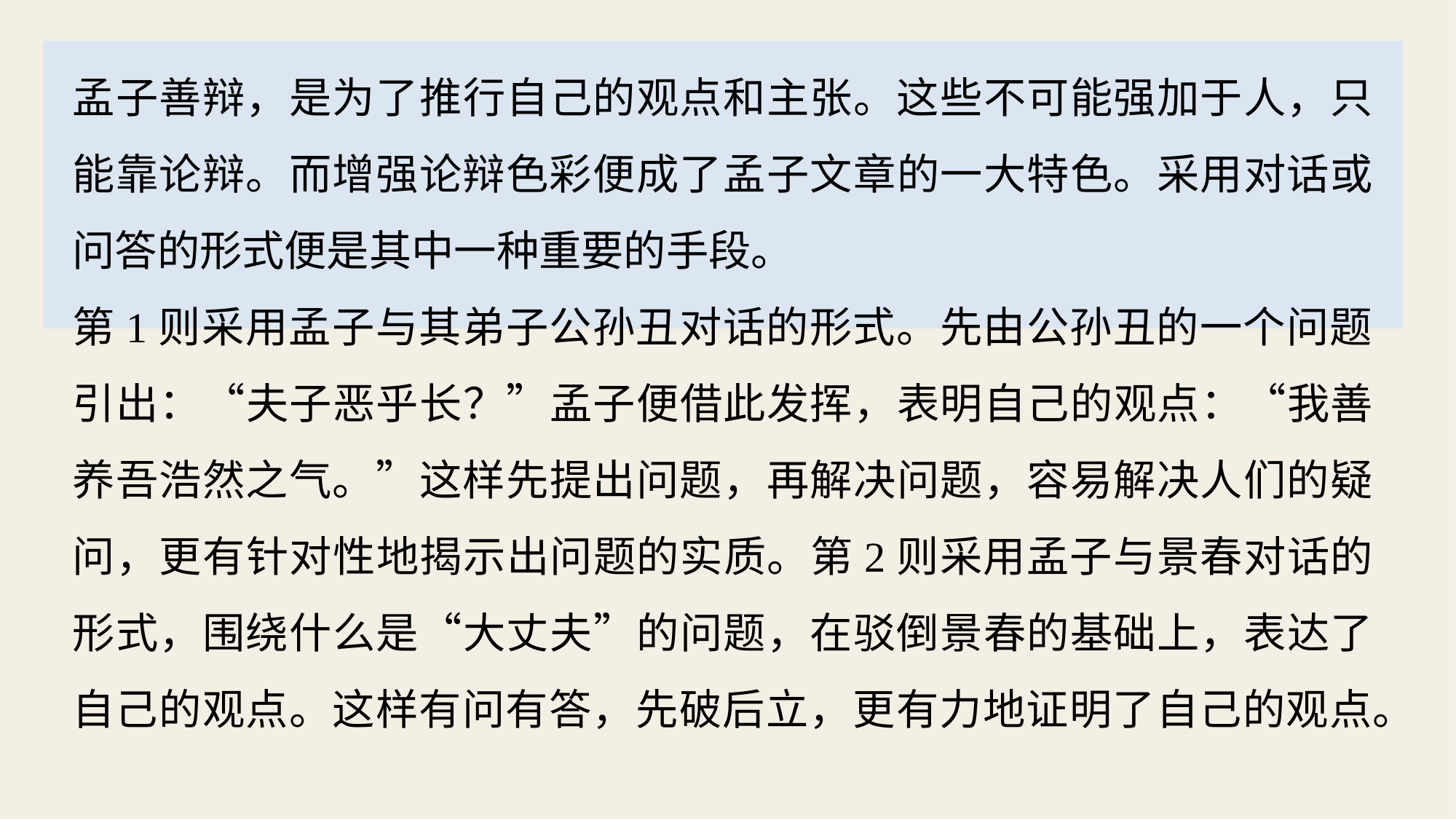

孟子善辩，是为了推行自己的观点和主张。这些不可能强加于人，只能靠论辩。而增强论辩色彩便成了孟子文章的一大特色。采用对话或问答的形式便是其中一种重要的手段。
第1则采用孟子与其弟子公孙丑对话的形式。先由公孙丑的一个问题引出：“夫子恶乎长？”孟子便借此发挥，表明自己的观点：“我善养吾浩然之气。”这样先提出问题，再解决问题，容易解决人们的疑问，更有针对性地揭示出问题的实质。第2则采用孟子与景春对话的形式，围绕什么是“大丈夫”的问题，在驳倒景春的基础上，表达了自己的观点。这样有问有答，先破后立，更有力地证明了自己的观点。